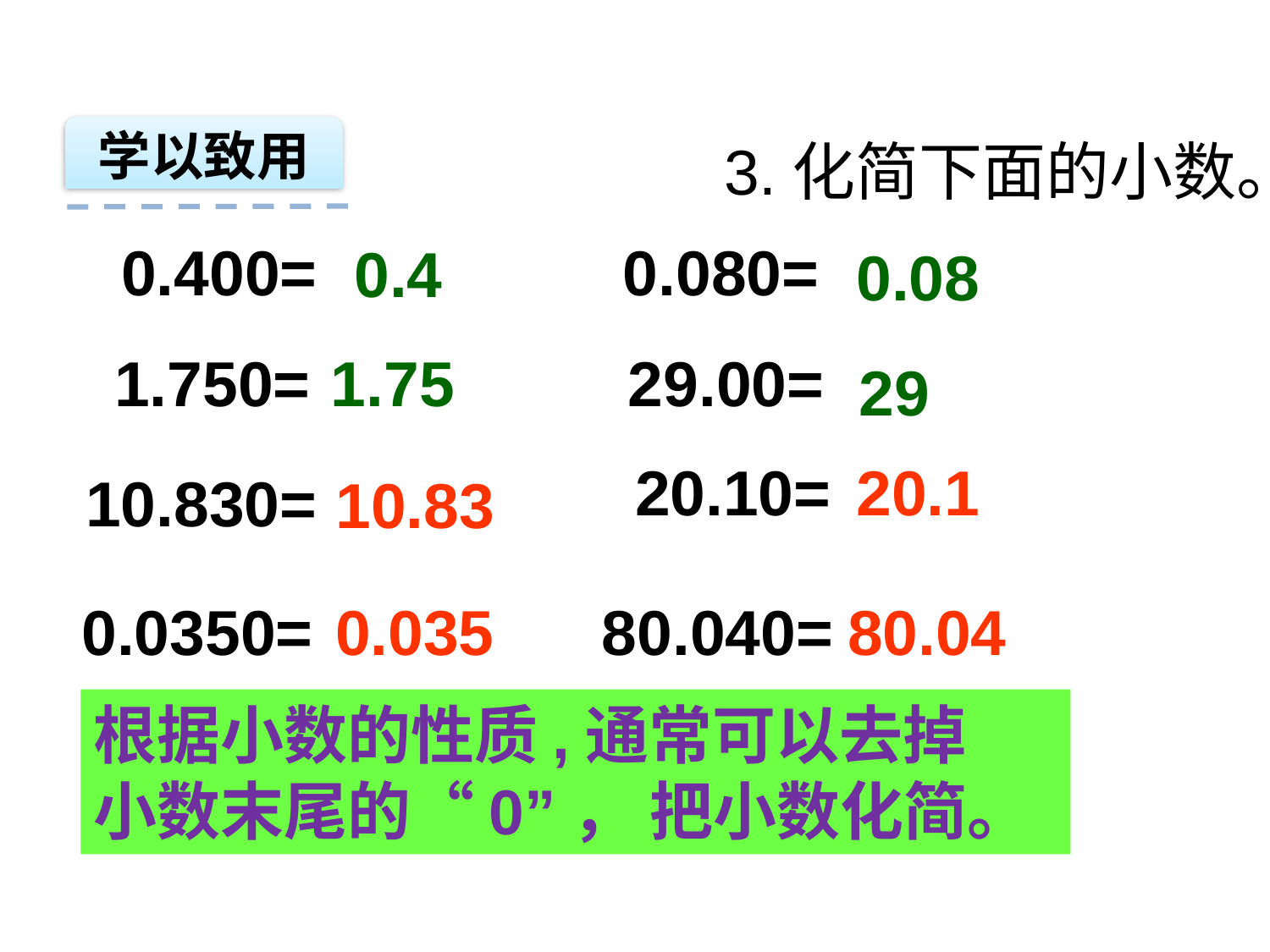

学以致用
3.化简下面的小数。
0.400=
0.080=
0.4
0.08
1.750=
1.75
29.00=
29
20.10=
20.1
10.830=
10.83
0.0350=
0.035
80.040=
80.04
根据小数的性质,通常可以去掉
小数末尾的“0”， 把小数化简。